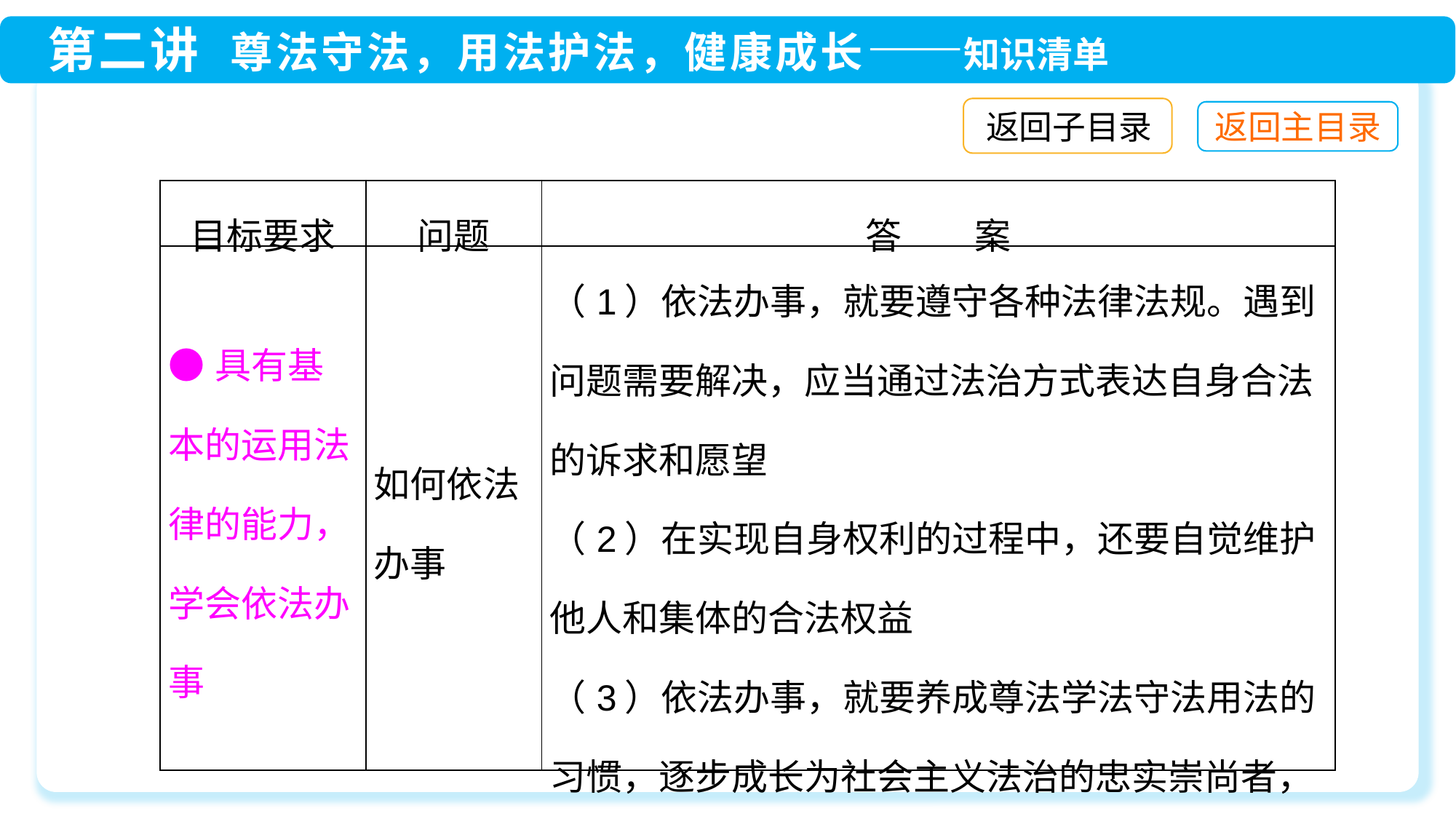

返回子目录
| 目标要求 | 问题 | 答　　案 |
| --- | --- | --- |
| ●具有基本的运用法律的能力，学会依法办事 | 如何依法办事 | （1）依法办事，就要遵守各种法律法规。遇到问题需要解决，应当通过法治方式表达自身合法的诉求和愿望 （2）在实现自身权利的过程中，还要自觉维护他人和集体的合法权益 （3）依法办事，就要养成尊法学法守法用法的习惯，逐步成长为社会主义法治的忠实崇尚者，自觉遵守者，坚定捍卫者 |